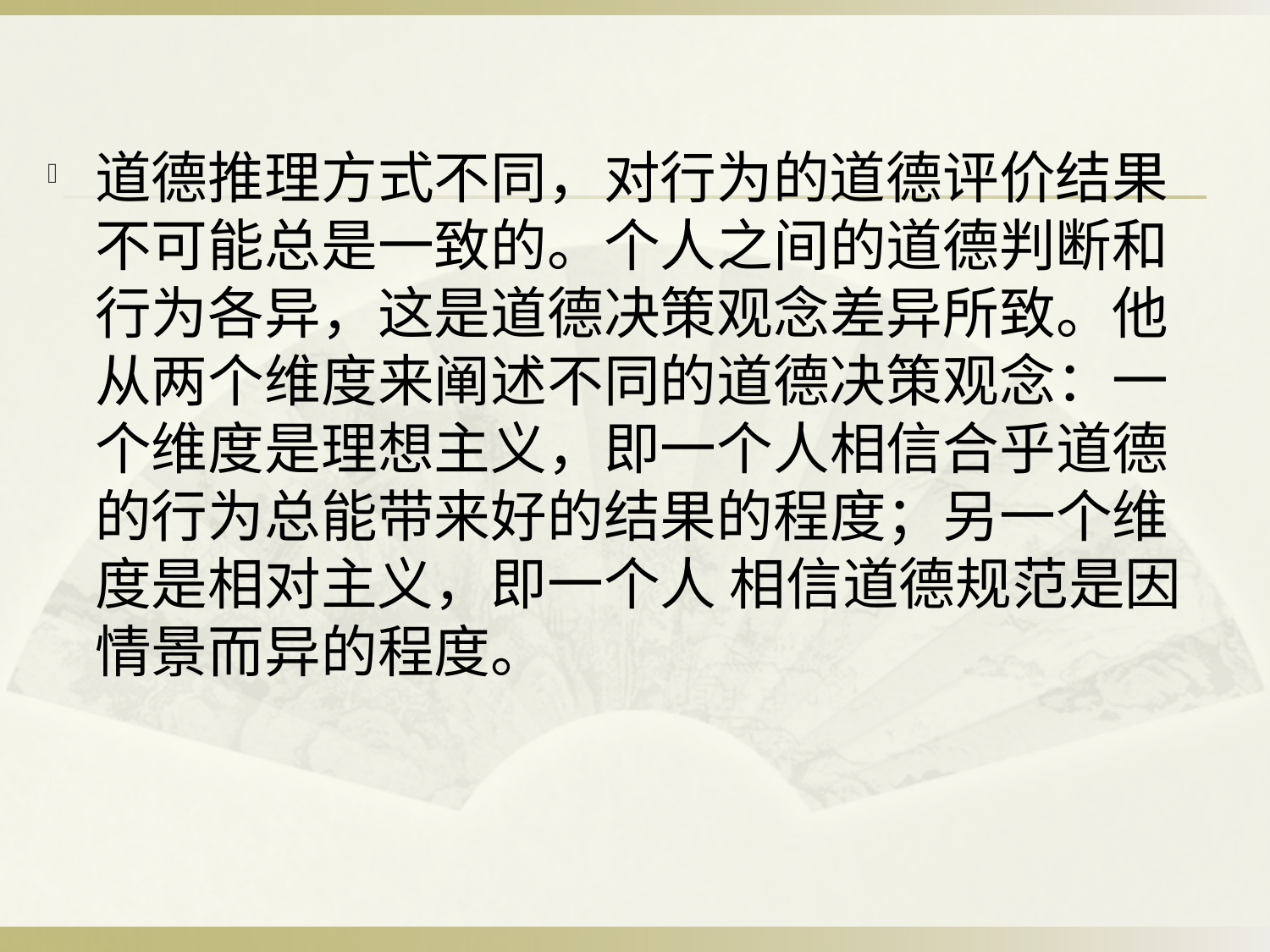

#
道德推理方式不同，对行为的道德评价结果不可能总是一致的。个人之间的道德判断和行为各异，这是道德决策观念差异所致。他从两个维度来阐述不同的道德决策观念：一个维度是理想主义，即一个人相信合乎道德的行为总能带来好的结果的程度；另一个维度是相对主义，即一个人 相信道德规范是因情景而异的程度。